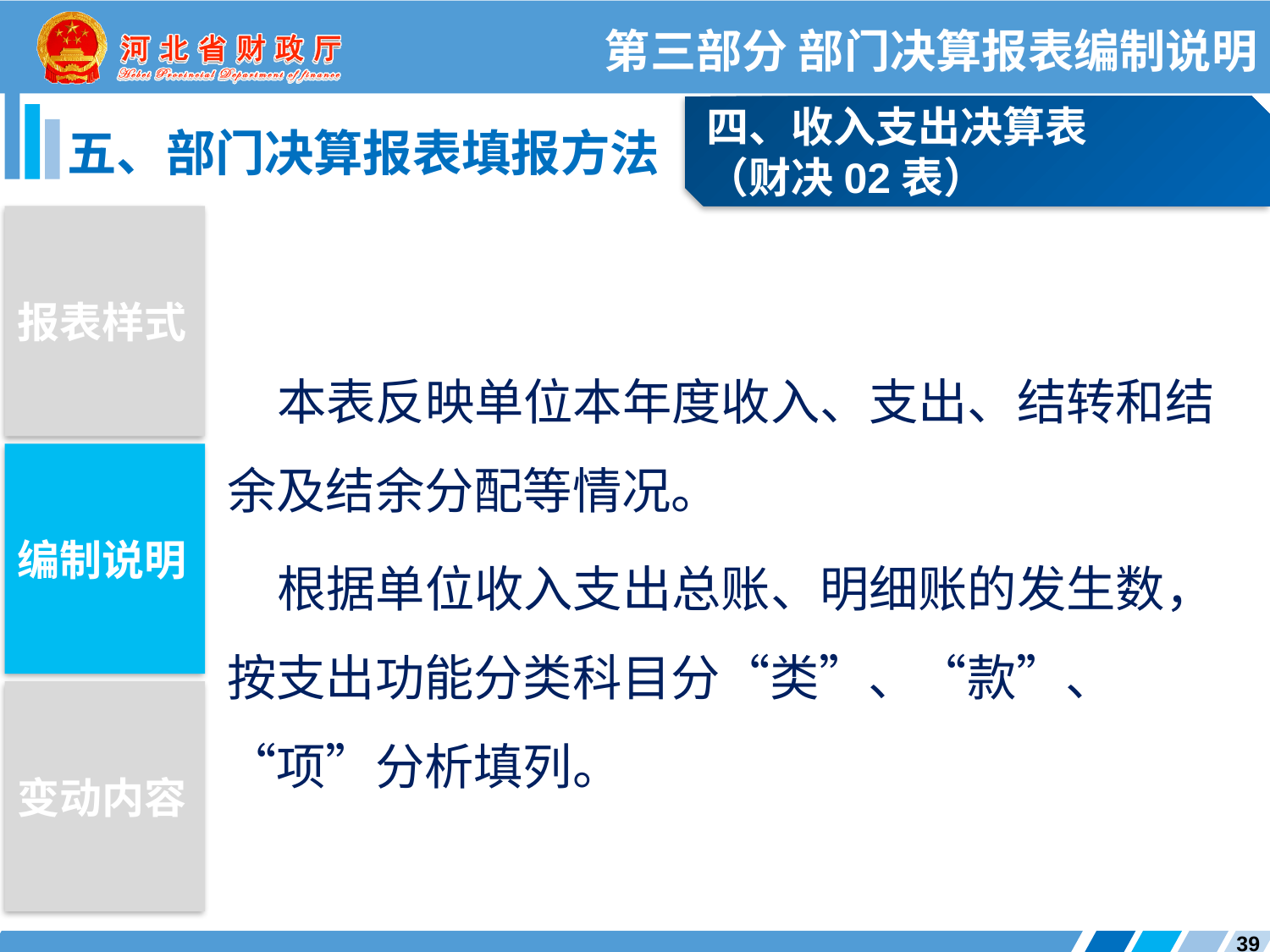

第三部分 部门决算报表编制说明
四、收入支出决算表
（财决02表）
五、部门决算报表填报方法
报表样式
本表反映单位本年度收入、支出、结转和结余及结余分配等情况。
根据单位收入支出总账、明细账的发生数，按支出功能分类科目分“类”、“款”、“项”分析填列。
编制说明
变动内容
39